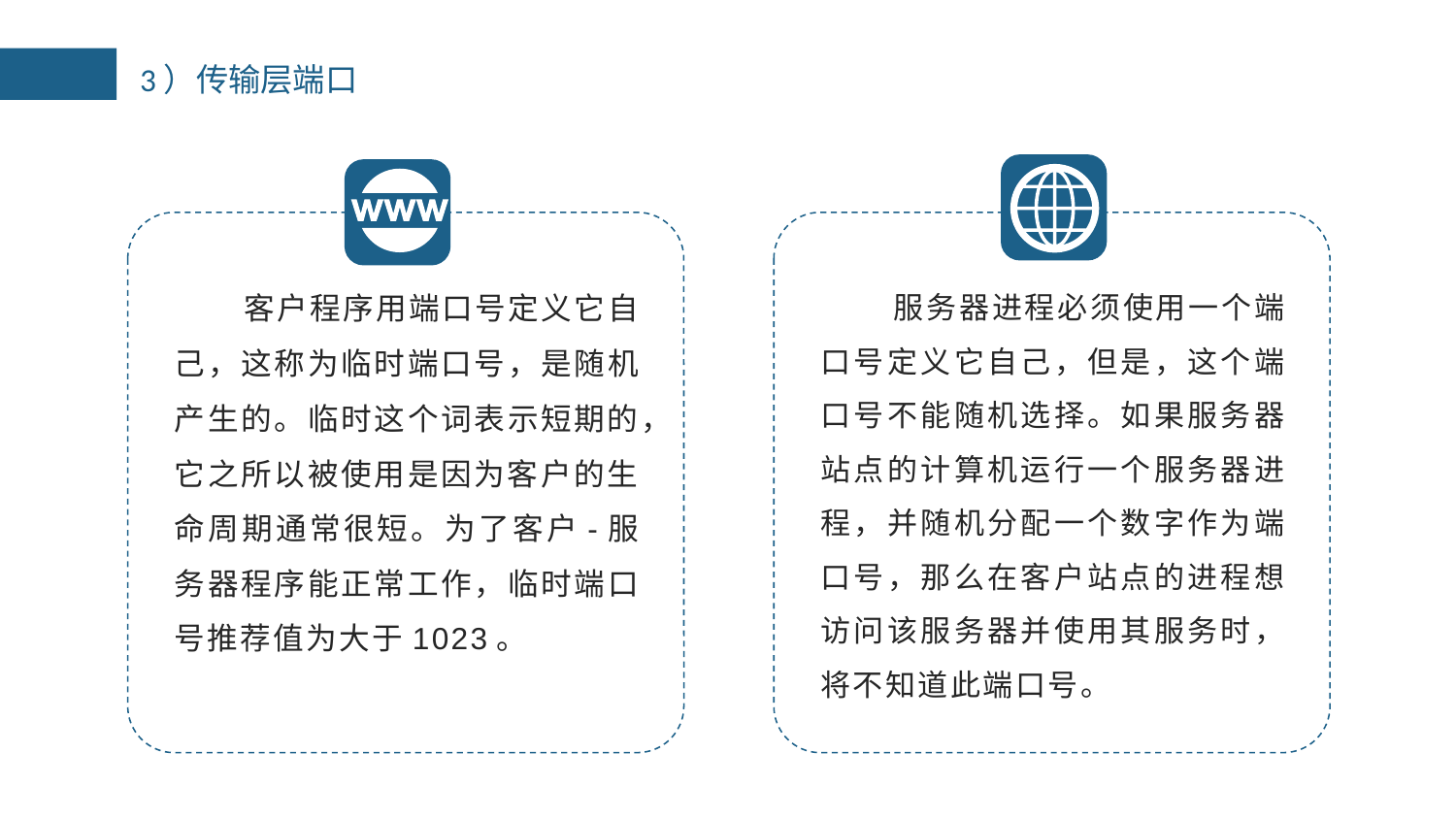

3）传输层端口

客户程序用端口号定义它自己，这称为临时端口号，是随机产生的。临时这个词表示短期的，它之所以被使用是因为客户的生命周期通常很短。为了客户-服务器程序能正常工作，临时端口号推荐值为大于1023。
服务器进程必须使用一个端口号定义它自己，但是，这个端口号不能随机选择。如果服务器站点的计算机运行一个服务器进程，并随机分配一个数字作为端口号，那么在客户站点的进程想访问该服务器并使用其服务时，将不知道此端口号。